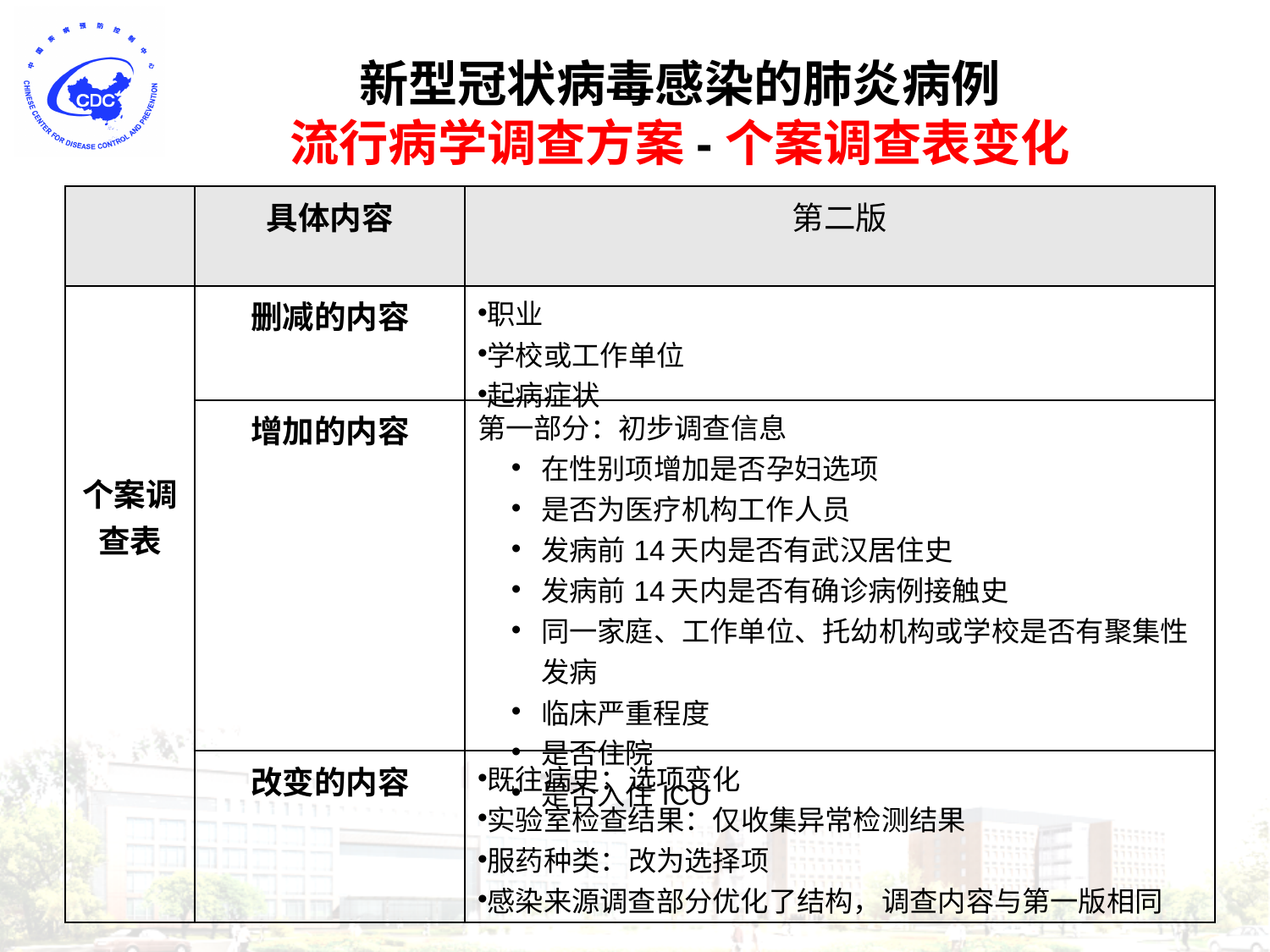

新型冠状病毒感染的肺炎病例
流行病学调查方案-个案调查表变化
|  | 具体内容 | 第二版 |
| --- | --- | --- |
| 个案调查表 | 删减的内容 | 职业 学校或工作单位 起病症状 |
|  | 增加的内容 | 第一部分：初步调查信息 在性别项增加是否孕妇选项 是否为医疗机构工作人员 发病前14天内是否有武汉居住史 发病前14天内是否有确诊病例接触史 同一家庭、工作单位、托幼机构或学校是否有聚集性发病 临床严重程度 是否住院 是否入住ICU |
|  | 改变的内容 | 既往病史：选项变化 实验室检查结果：仅收集异常检测结果 服药种类：改为选择项 感染来源调查部分优化了结构，调查内容与第一版相同 |